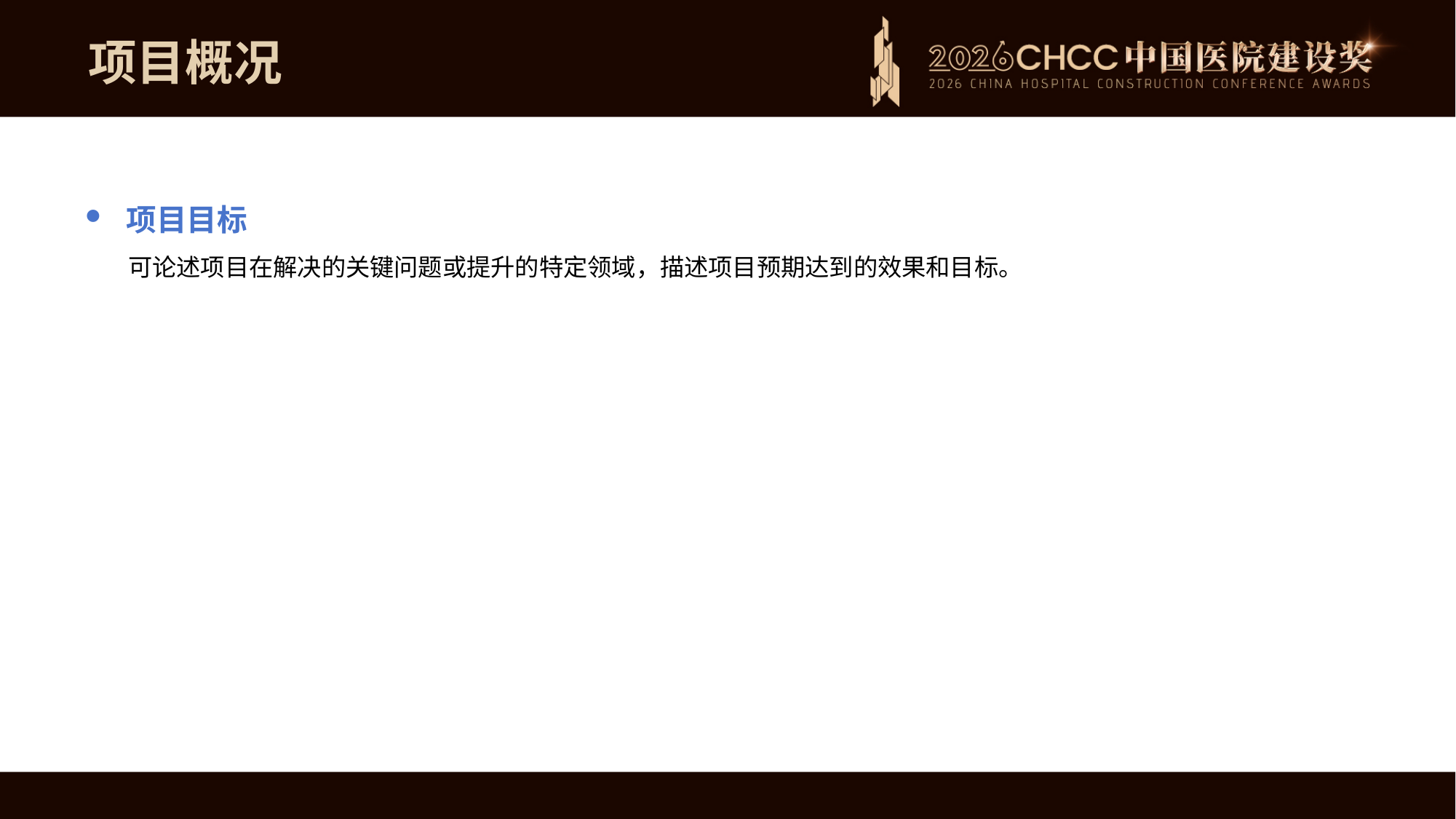

项目概况
项目目标
可论述项目在解决的关键问题或提升的特定领域，描述项目预期达到的效果和目标。